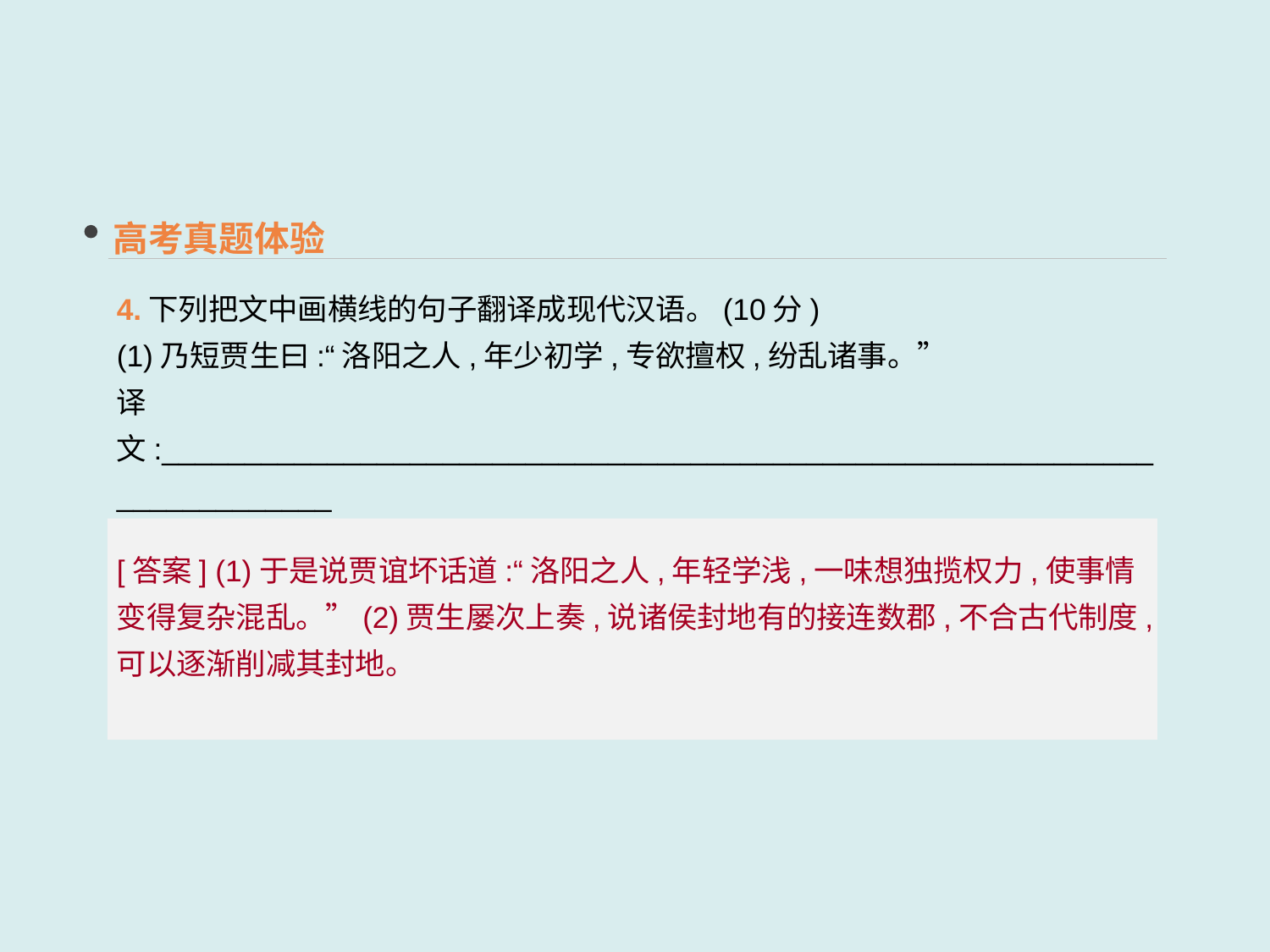

高考真题体验

4.下列把文中画横线的句子翻译成现代汉语。(10分)
(1)乃短贾生曰:“洛阳之人,年少初学,专欲擅权,纷乱诸事。”
译文:_________________________________________________________________________
(2)贾生数上疏,言诸侯或连数郡,非古之制,可稍削之。
译文:_________________________________________________________________________

[答案] (1)于是说贾谊坏话道:“洛阳之人,年轻学浅,一味想独揽权力,使事情变得复杂混乱。”(2)贾生屡次上奏,说诸侯封地有的接连数郡,不合古代制度,可以逐渐削减其封地。